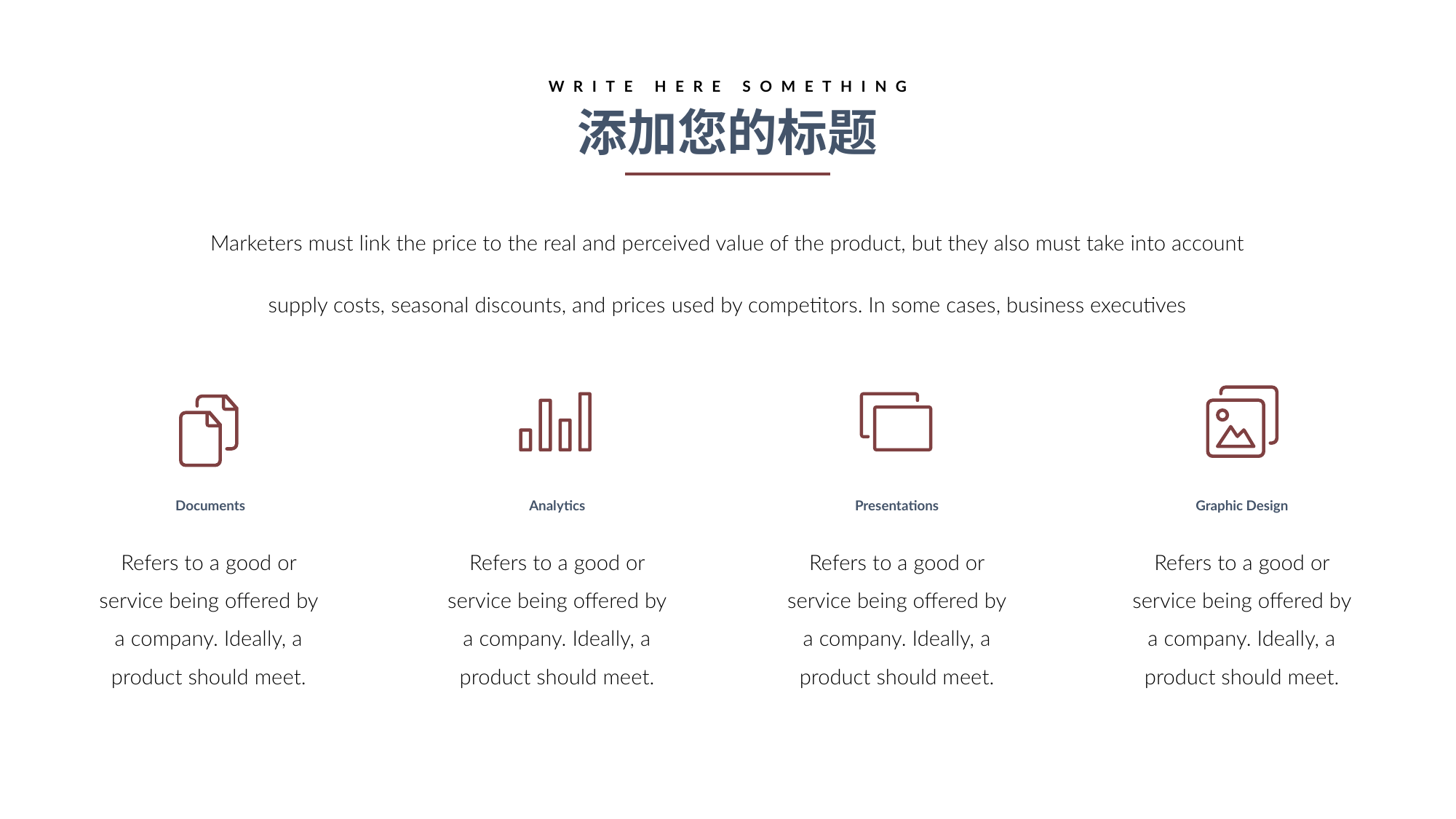

WRITE HERE SOMETHING
添加您的标题

Marketers must link the price to the real and perceived value of the product, but they also must take into account supply costs, seasonal discounts, and prices used by competitors. In some cases, business executives

Graphic Design
Refers to a good or service being offered by a company. Ideally, a product should meet.

Analytics
Refers to a good or service being offered by a company. Ideally, a product should meet.

Presentations
Refers to a good or service being offered by a company. Ideally, a product should meet.

Documents
Refers to a good or service being offered by a company. Ideally, a product should meet.